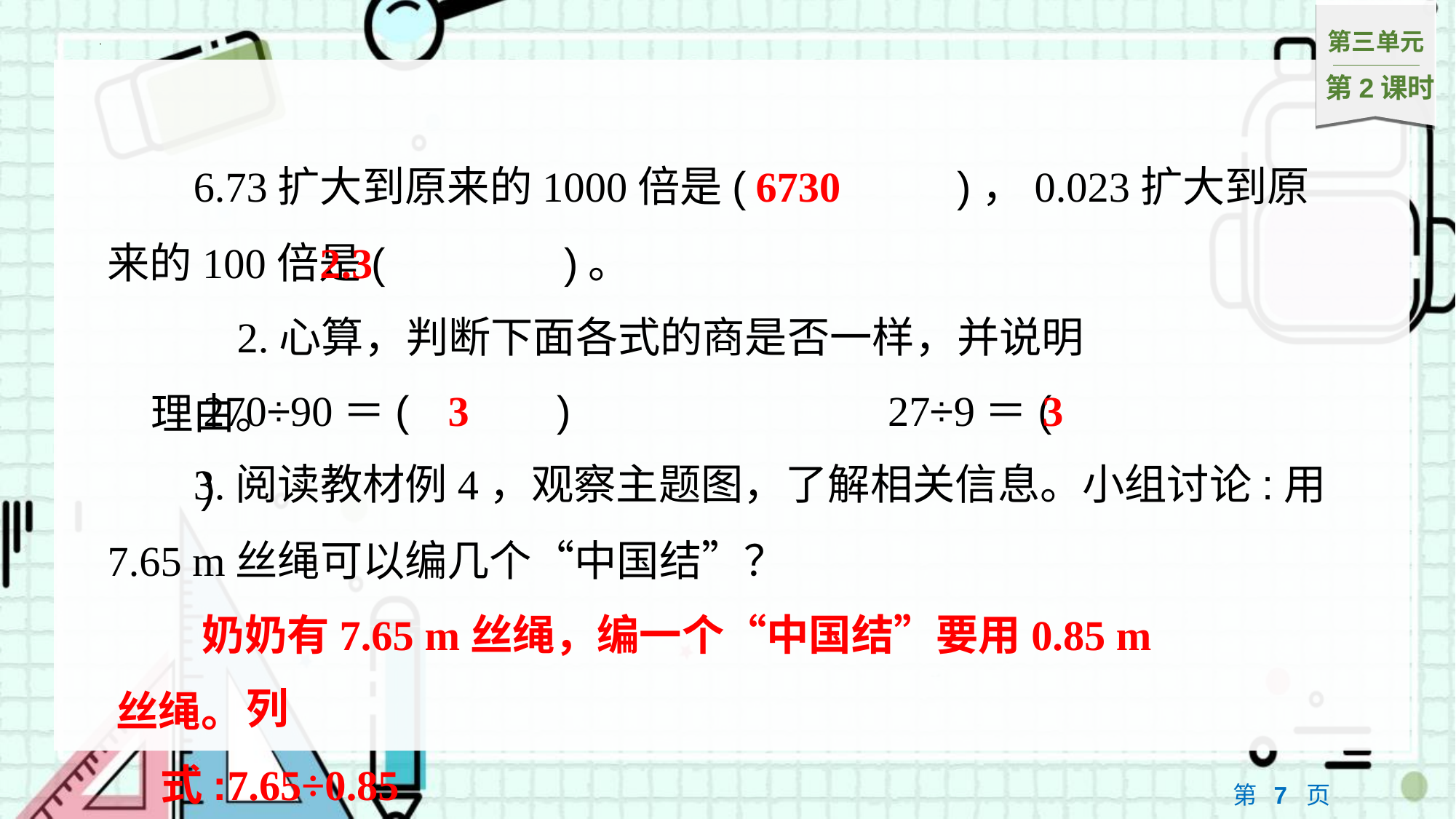

6730
6.73扩大到原来的1000倍是(　6730　)，0.023扩大到原来的100倍是(　2.3　)。
2.3
2.心算，判断下面各式的商是否一样，并说明理由。
3
3
270÷90＝(　3　)　　　　　　　27÷9＝(　3　)
3.阅读教材例4，观察主题图，了解相关信息。小组讨论:用7.65 m丝绳可以编几个“中国结”？
奶奶有7.65 m丝绳，编一个“中国结”要用0.85 m丝绳。
列式:7.65÷0.85